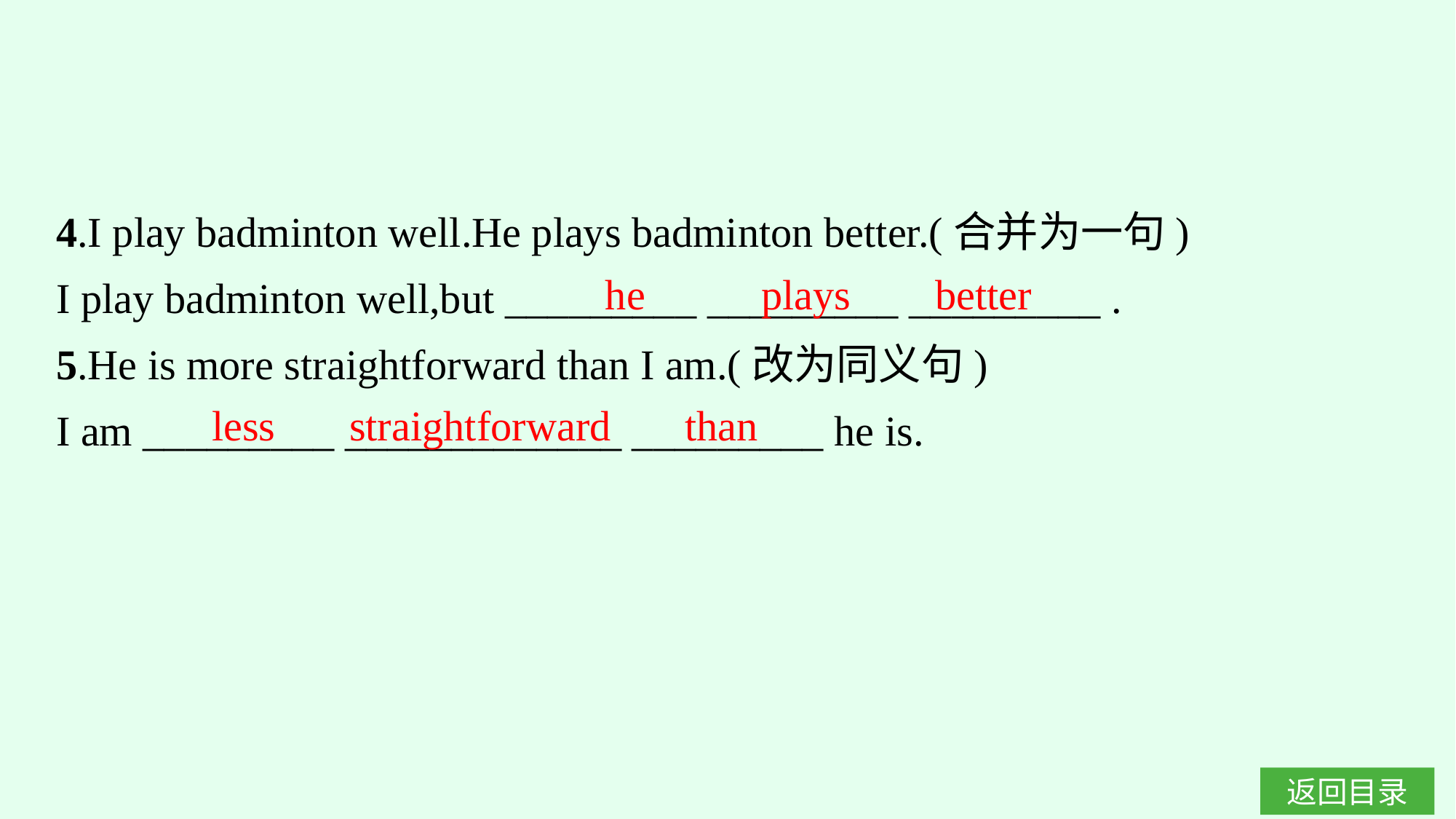

4.I play badminton well.He plays badminton better.(合并为一句)
I play badminton well,but _________ _________ _________ .
5.He is more straightforward than I am.(改为同义句)
I am _________ _____________ _________ he is.
he           plays        better
less       straightforward       than